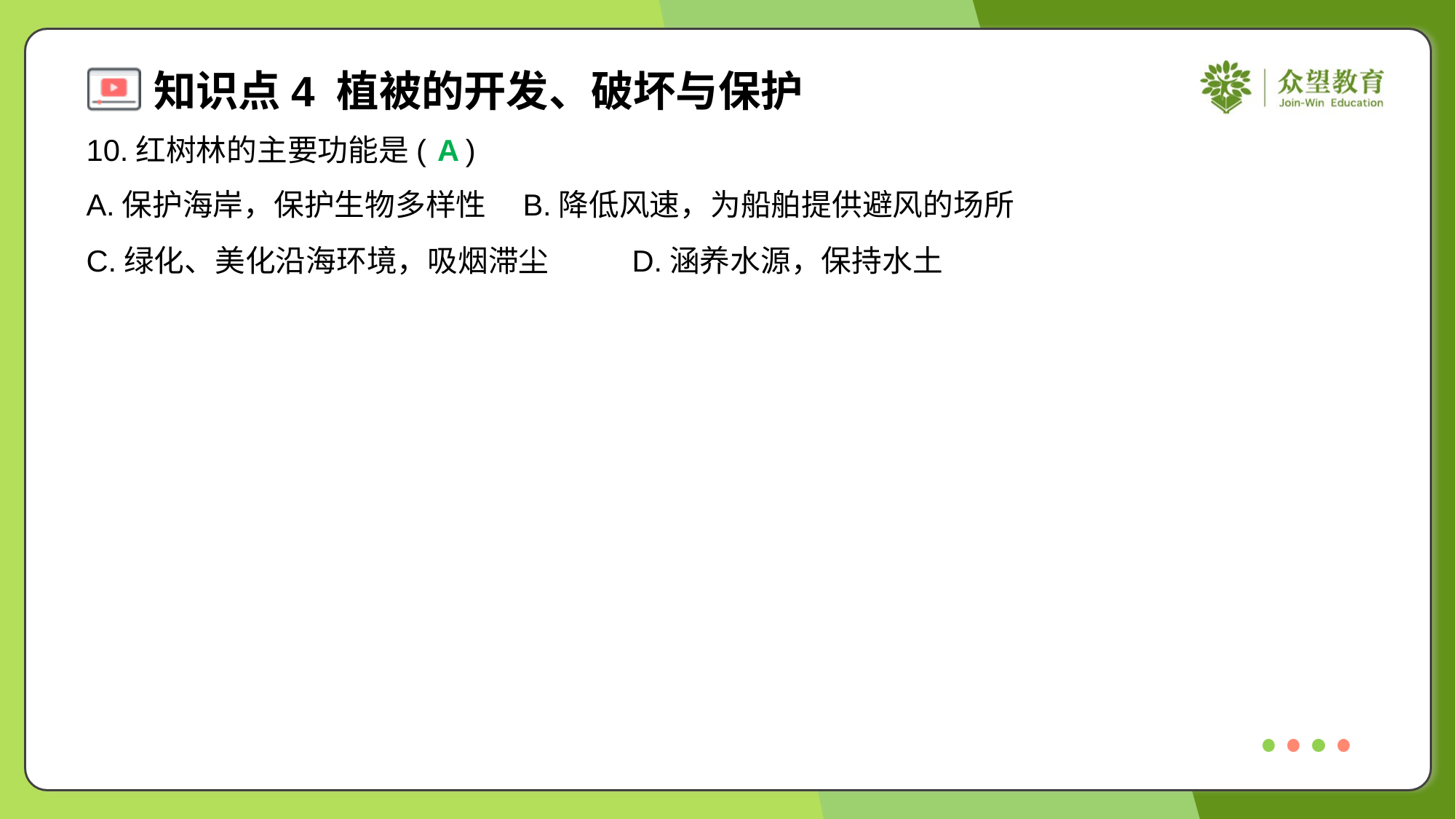

10.红树林的主要功能是(     )
A
A.保护海岸，保护生物多样性	B.降低风速，为船舶提供避风的场所
C.绿化、美化沿海环境，吸烟滞尘	D.涵养水源，保持水土